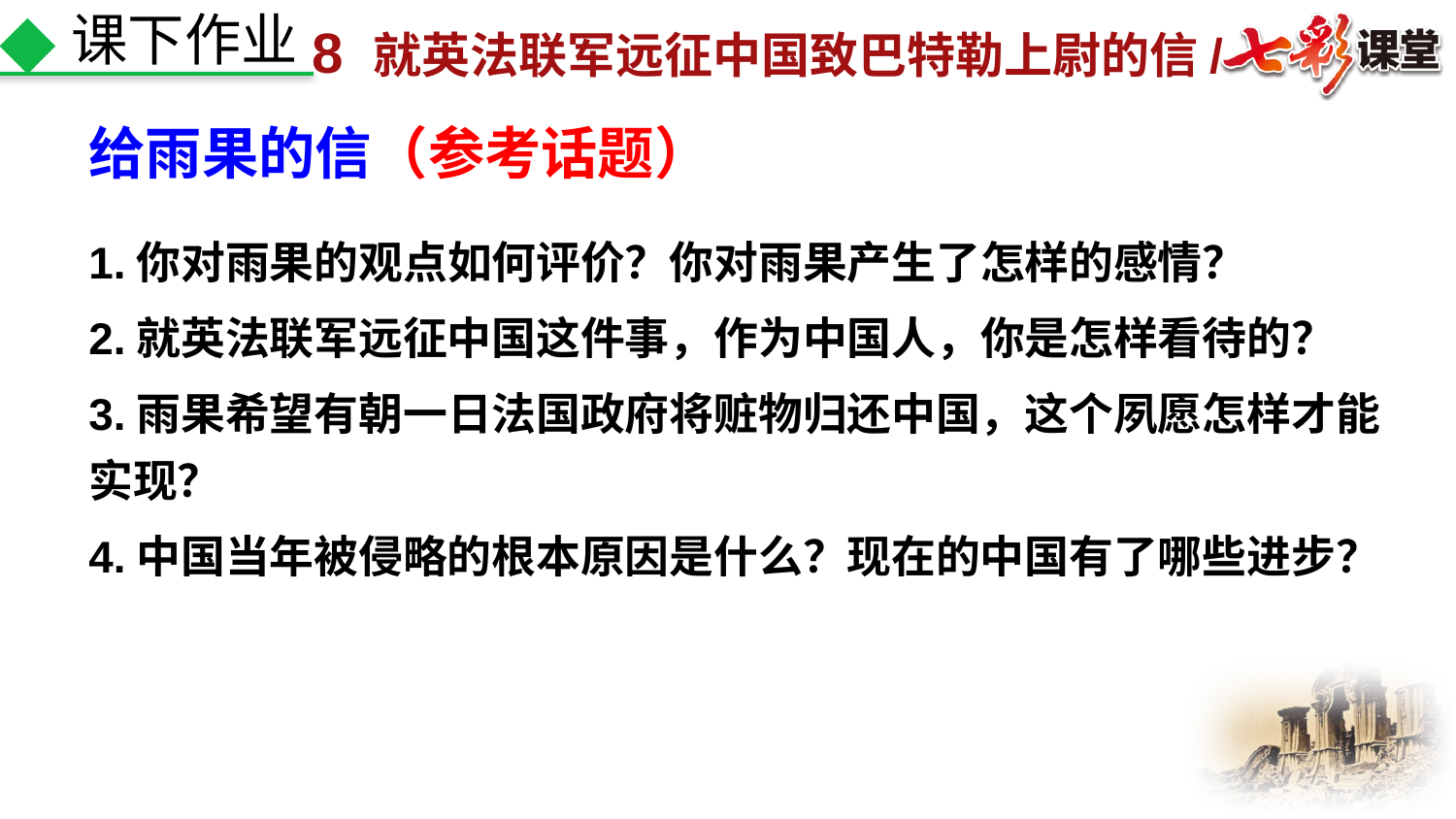

课下作业

给雨果的信（参考话题）
1.你对雨果的观点如何评价？你对雨果产生了怎样的感情？
2.就英法联军远征中国这件事，作为中国人，你是怎样看待的？
3.雨果希望有朝一日法国政府将赃物归还中国，这个夙愿怎样才能实现？
4.中国当年被侵略的根本原因是什么？现在的中国有了哪些进步？